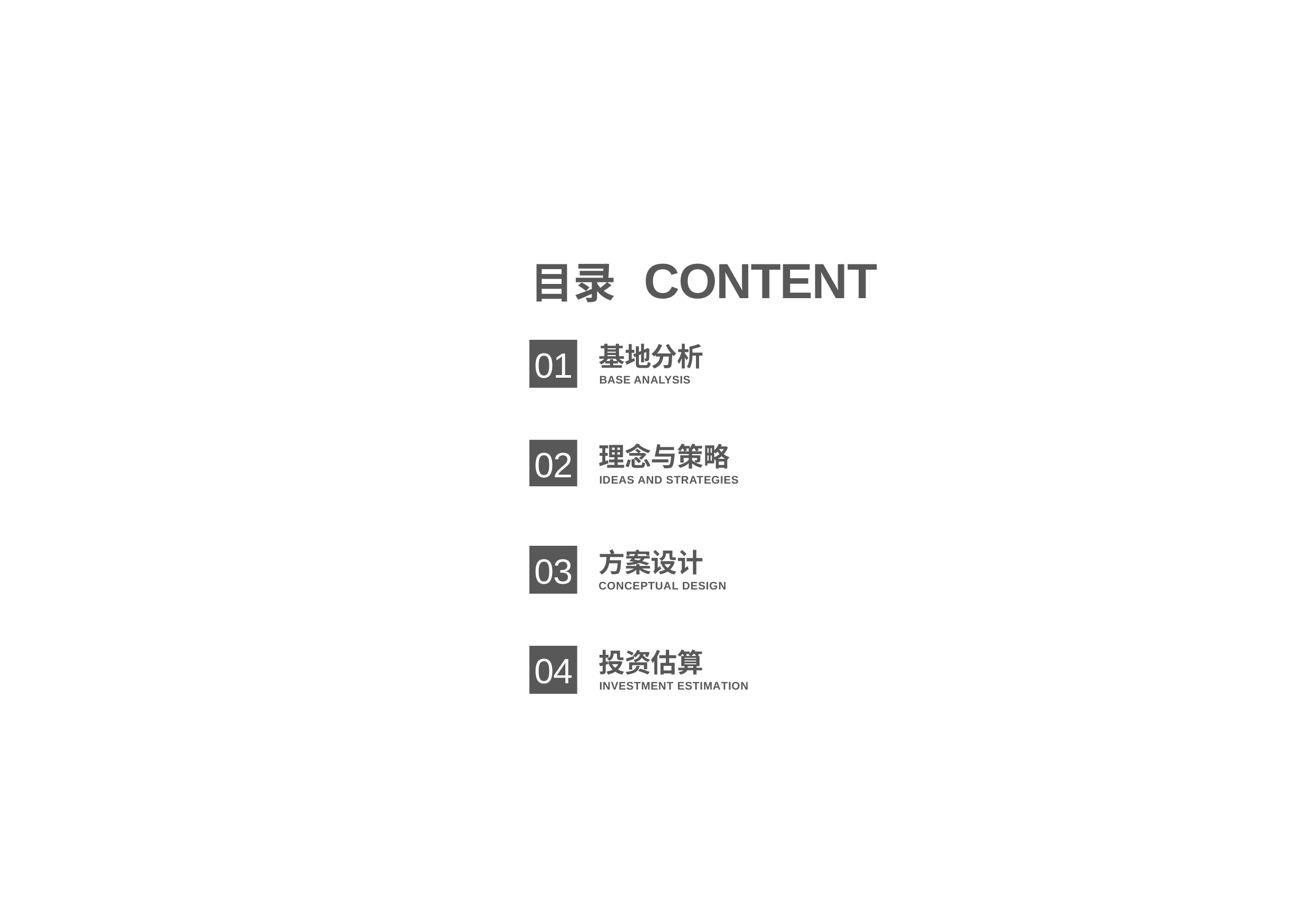

目录  CONTENT

01

基地分析
BASE ANALYSIS

02

理念与策略
IDEAS AND STRATEGIES

03

方案设计
CONCEPTUAL DESIGN

04

投资估算
INVESTMENT ESTIMATION